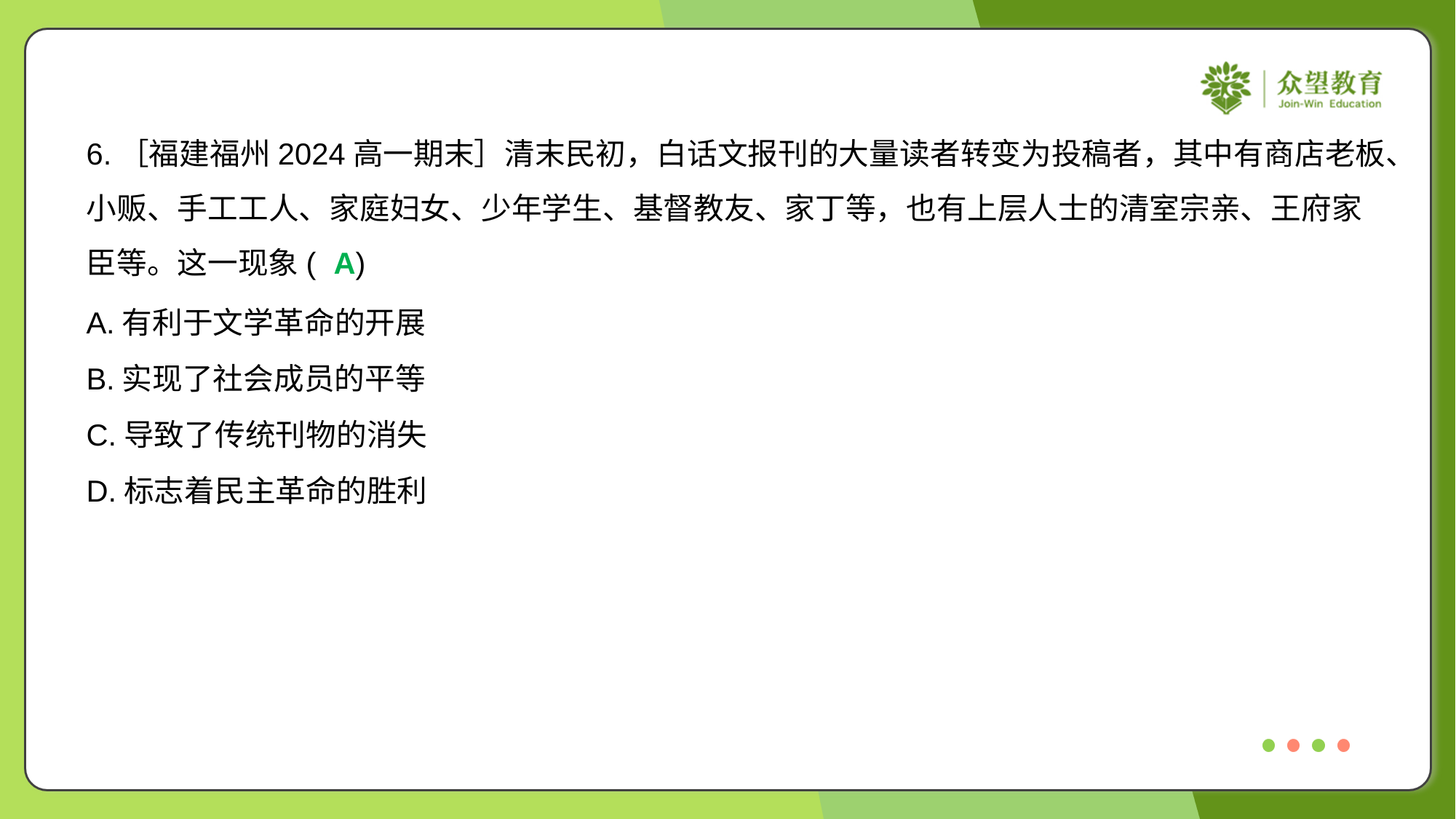

6.［福建福州2024高一期末］清末民初，白话文报刊的大量读者转变为投稿者，其中有商店老板、
小贩、手工工人、家庭妇女、少年学生、基督教友、家丁等，也有上层人士的清室宗亲、王府家
臣等。这一现象(     )
A
A.有利于文学革命的开展
B.实现了社会成员的平等
C.导致了传统刊物的消失
D.标志着民主革命的胜利